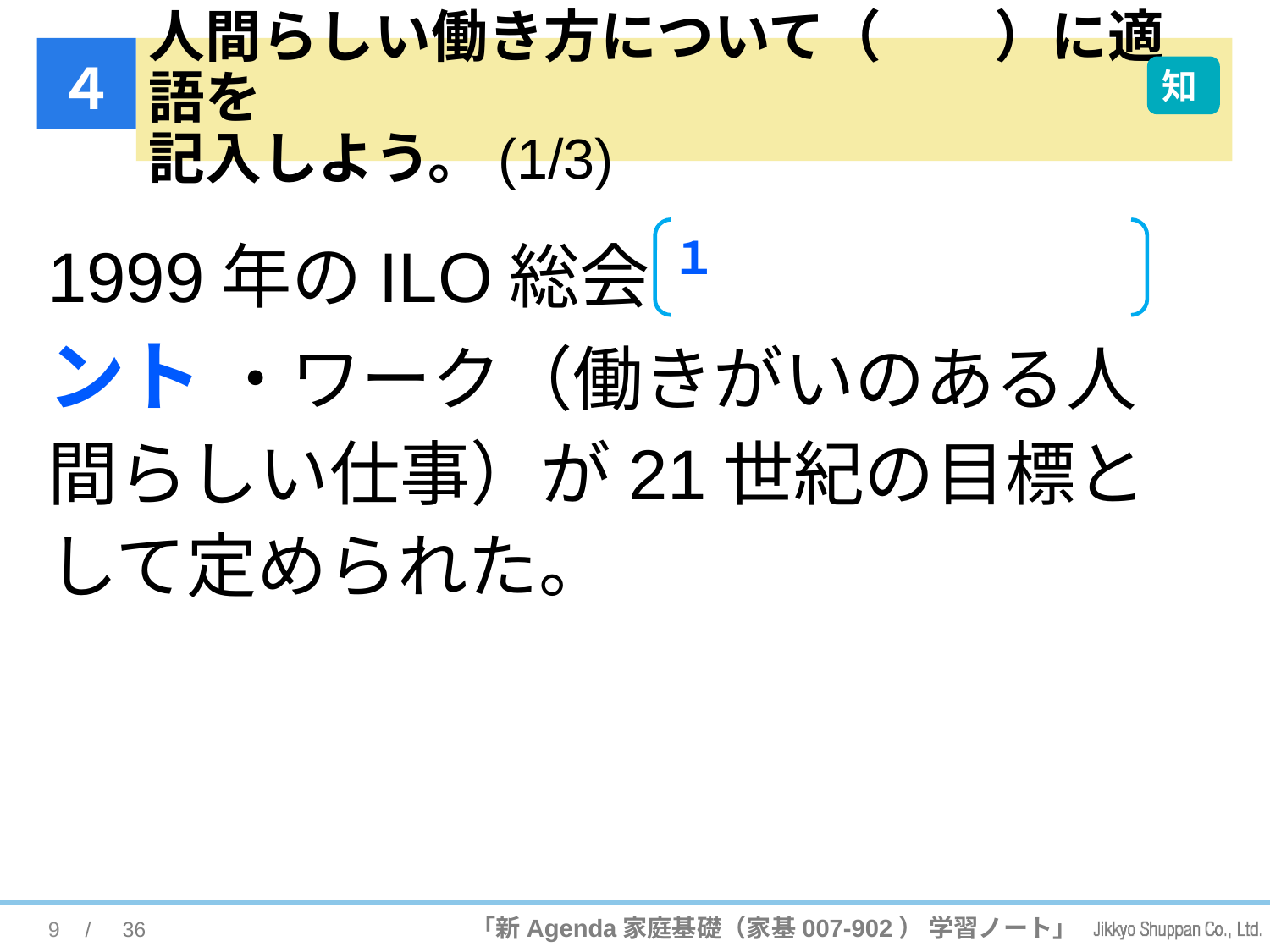

４
# 人間らしい働き方について（　　）に適語を 記入しよう。(1/3)
知
1999年のILO総会で (1) ディーセント ・ワーク（働きがいのある人間らしい仕事）が21世紀の目標として定められた。
１
9